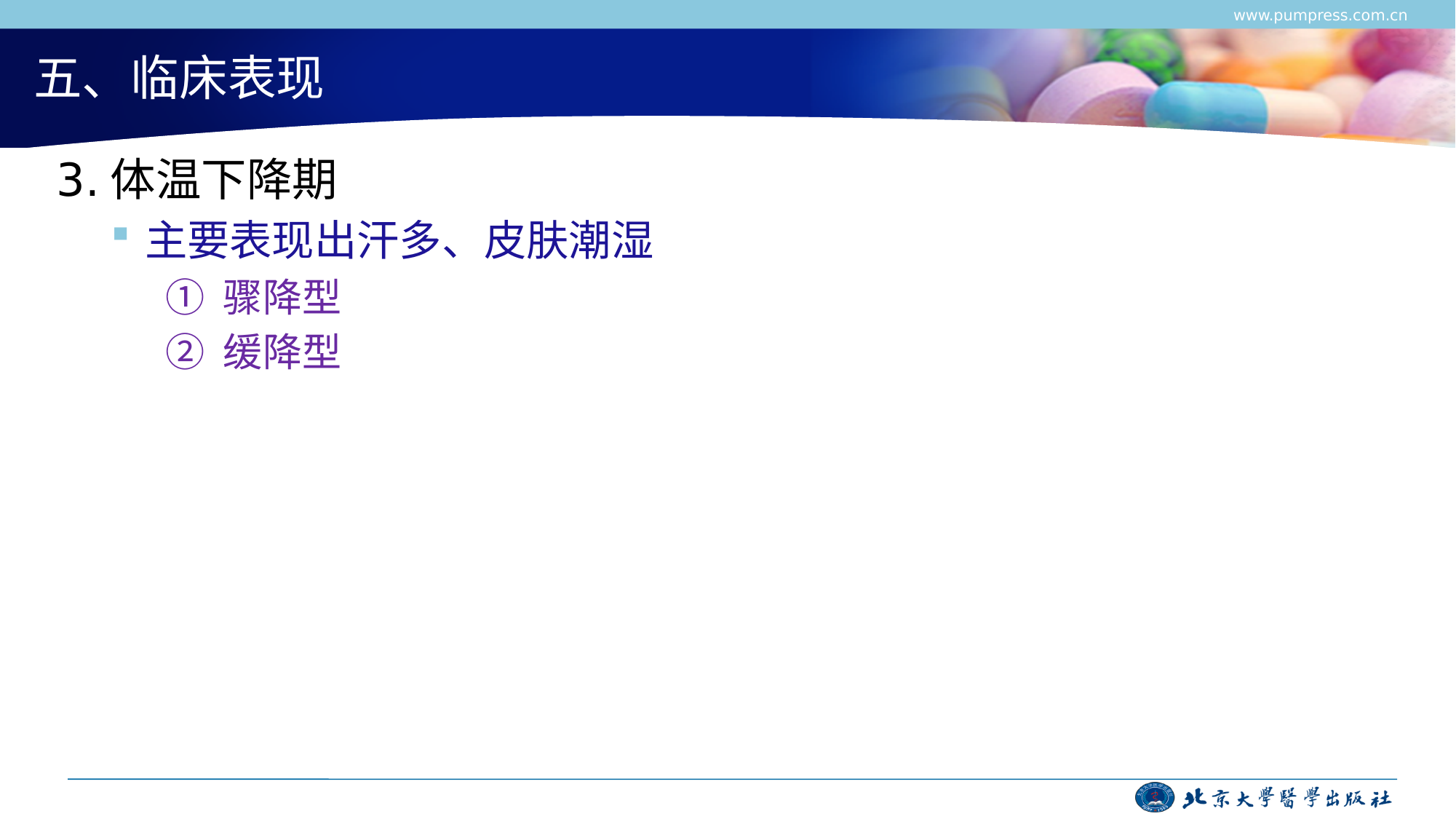

www.pumpress.com.cn
# 五、临床表现
3.体温下降期
主要表现出汗多、皮肤潮湿
① 骤降型
② 缓降型